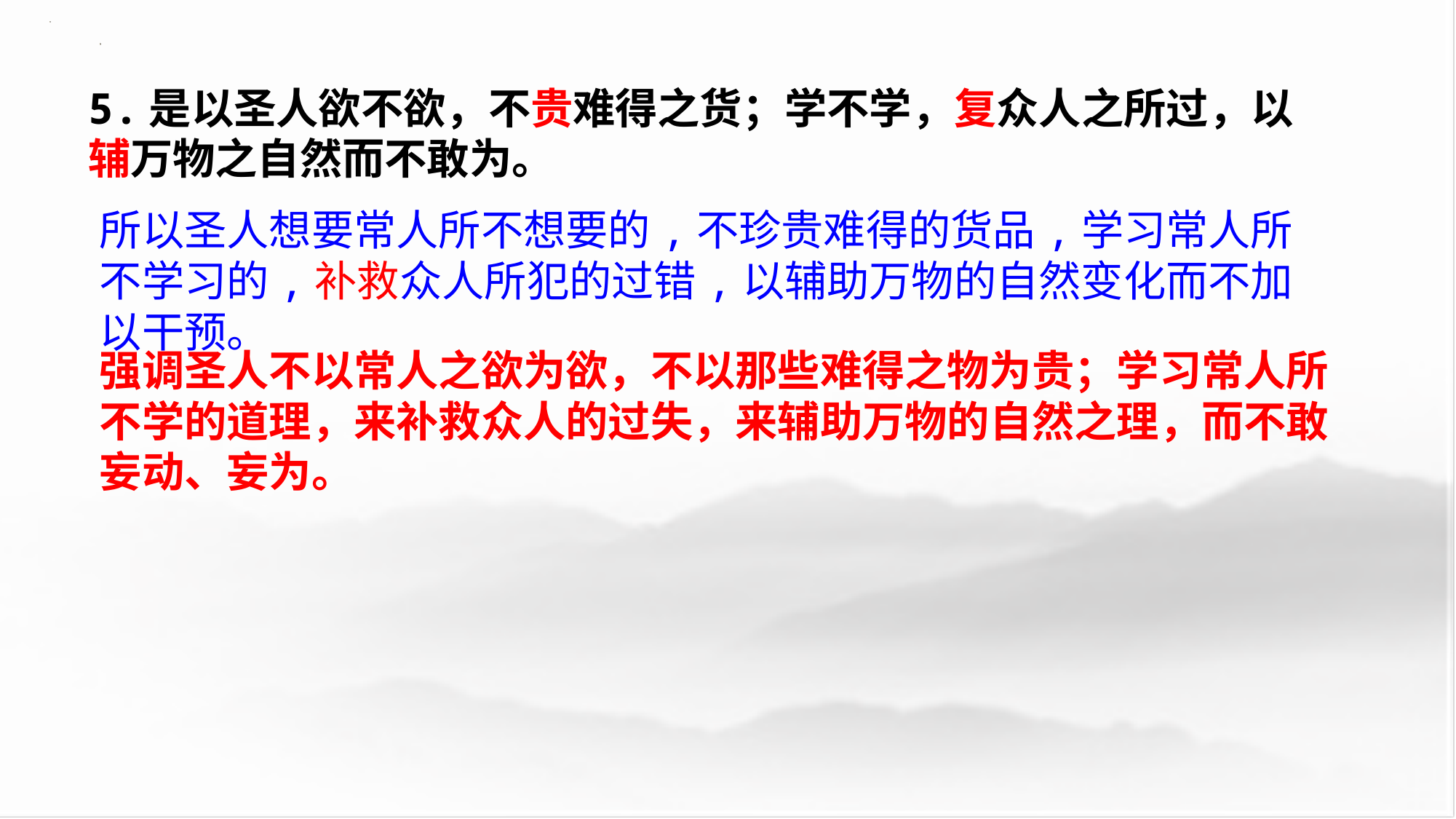

5.是以圣人欲不欲，不贵难得之货；学不学，复众人之所过，以辅万物之自然而不敢为。
所以圣人想要常人所不想要的,不珍贵难得的货品,学习常人所不学习的,补救众人所犯的过错,以辅助万物的自然变化而不加以干预。
强调圣人不以常人之欲为欲，不以那些难得之物为贵；学习常人所不学的道理，来补救众人的过失，来辅助万物的自然之理，而不敢妄动、妄为。